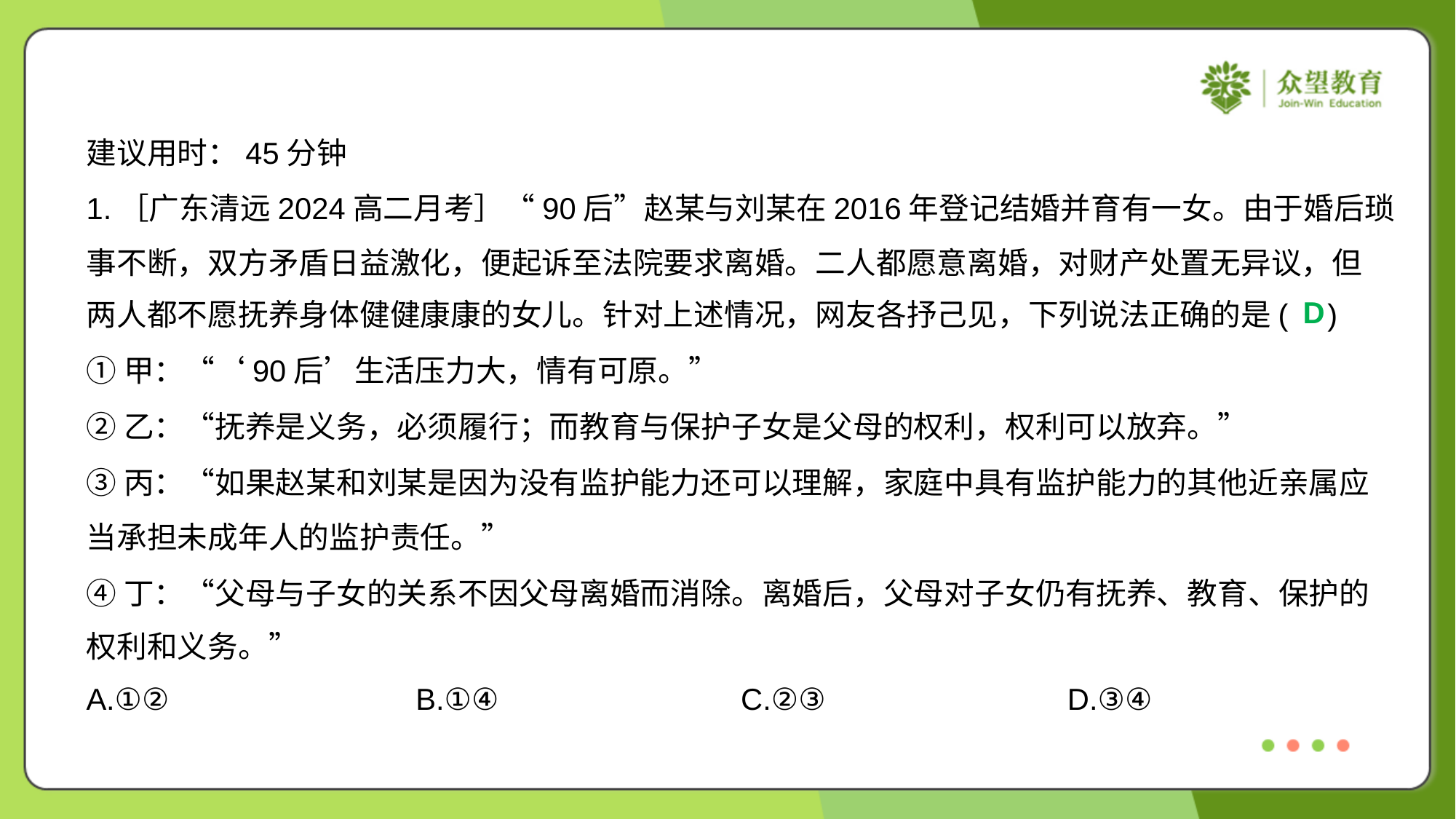

建议用时：45分钟
1.［广东清远2024高二月考］“90后”赵某与刘某在2016年登记结婚并育有一女。由于婚后琐
事不断，双方矛盾日益激化，便起诉至法院要求离婚。二人都愿意离婚，对财产处置无异议，但
两人都不愿抚养身体健健康康的女儿。针对上述情况，网友各抒己见，下列说法正确的是(     )
D
①甲：“‘90后’生活压力大，情有可原。”
②乙：“抚养是义务，必须履行；而教育与保护子女是父母的权利，权利可以放弃。”
③丙：“如果赵某和刘某是因为没有监护能力还可以理解，家庭中具有监护能力的其他近亲属应
当承担未成年人的监护责任。”
④丁：“父母与子女的关系不因父母离婚而消除。离婚后，父母对子女仍有抚养、教育、保护的
权利和义务。”
A.①②	B.①④	C.②③	D.③④